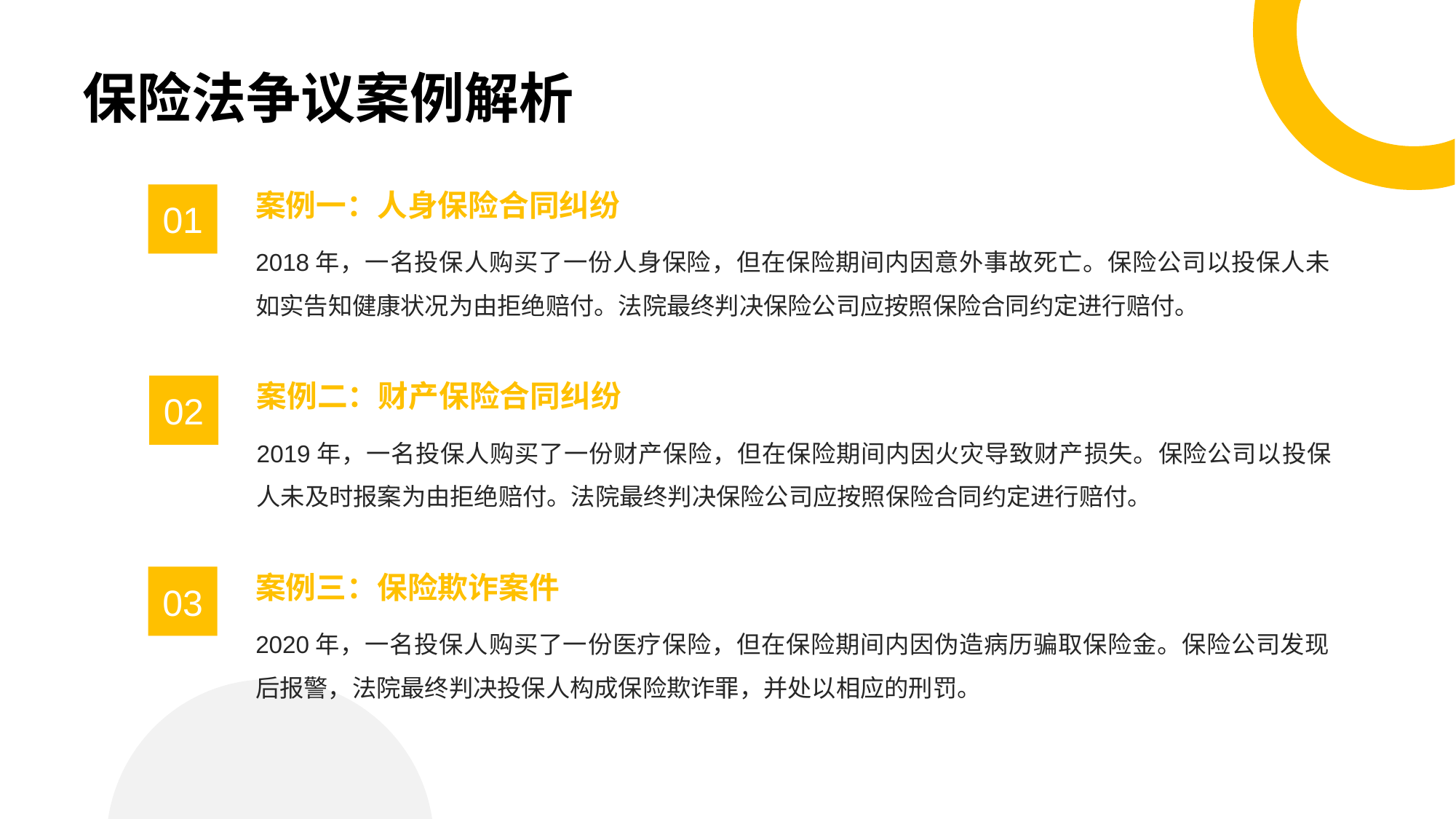

# 保险法争议案例解析
案例一：人身保险合同纠纷
01
2018年，一名投保人购买了一份人身保险，但在保险期间内因意外事故死亡。保险公司以投保人未如实告知健康状况为由拒绝赔付。法院最终判决保险公司应按照保险合同约定进行赔付。
案例二：财产保险合同纠纷
02
2019年，一名投保人购买了一份财产保险，但在保险期间内因火灾导致财产损失。保险公司以投保人未及时报案为由拒绝赔付。法院最终判决保险公司应按照保险合同约定进行赔付。
案例三：保险欺诈案件
03
2020年，一名投保人购买了一份医疗保险，但在保险期间内因伪造病历骗取保险金。保险公司发现后报警，法院最终判决投保人构成保险欺诈罪，并处以相应的刑罚。